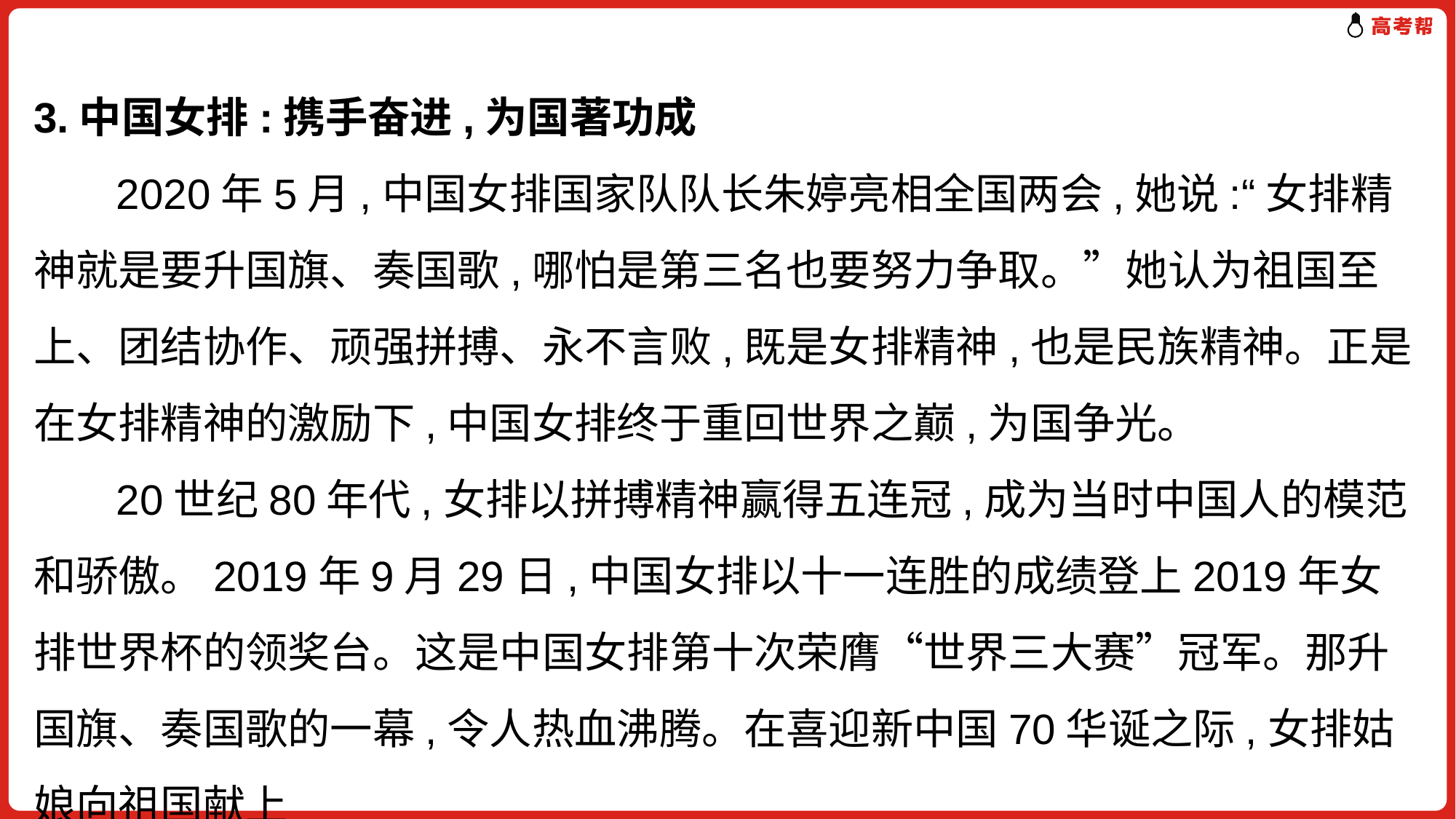

3.中国女排:携手奋进,为国著功成
       2020年5月,中国女排国家队队长朱婷亮相全国两会,她说:“女排精神就是要升国旗、奏国歌,哪怕是第三名也要努力争取。”她认为祖国至上、团结协作、顽强拼搏、永不言败,既是女排精神,也是民族精神。正是在女排精神的激励下,中国女排终于重回世界之巅,为国争光。
       20世纪80年代,女排以拼搏精神赢得五连冠,成为当时中国人的模范和骄傲。2019年9月29日,中国女排以十一连胜的成绩登上2019年女排世界杯的领奖台。这是中国女排第十次荣膺“世界三大赛”冠军。那升国旗、奏国歌的一幕,令人热血沸腾。在喜迎新中国70华诞之际,女排姑娘向祖国献上